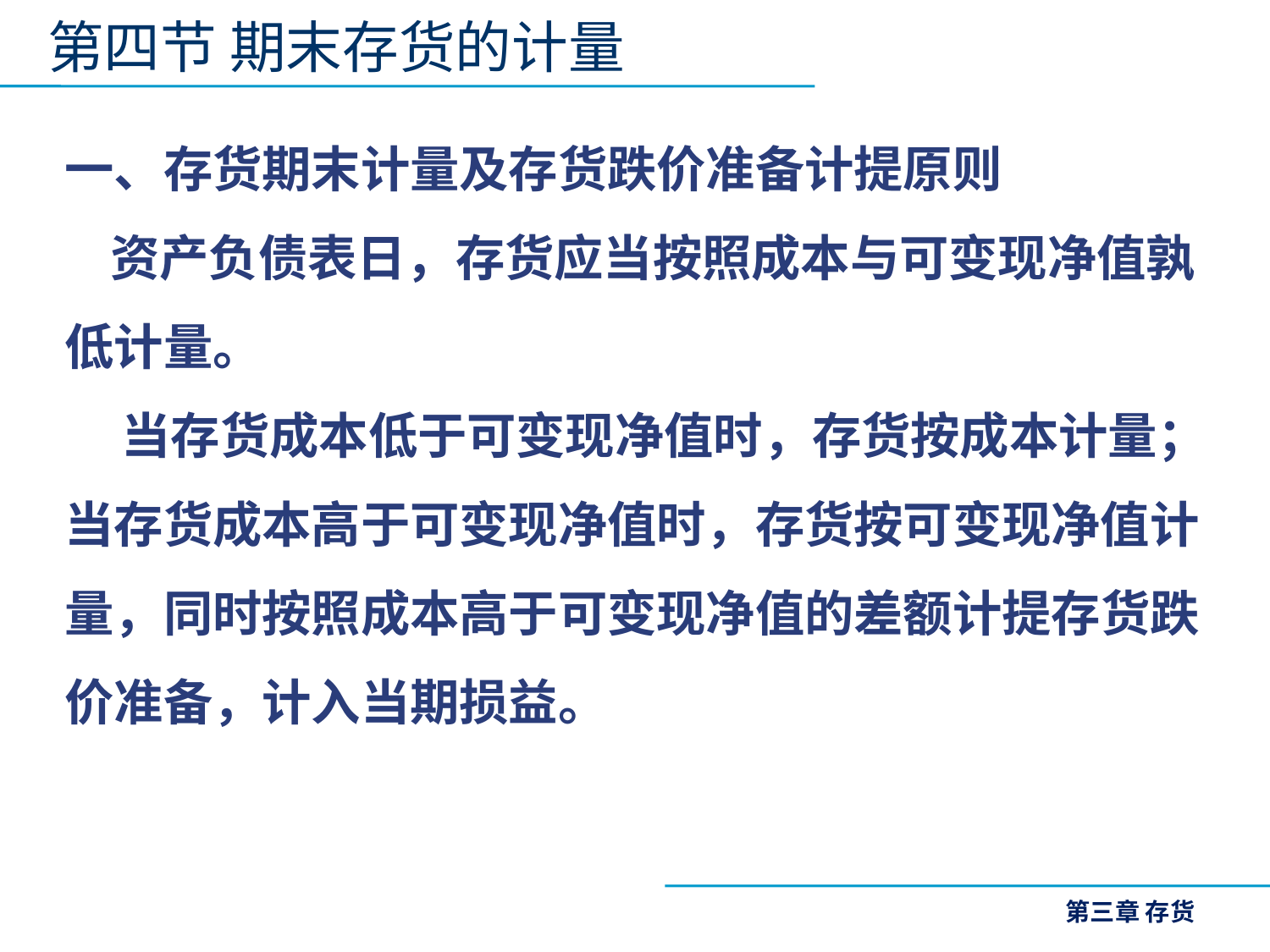

第四节 期末存货的计量
一、存货期末计量及存货跌价准备计提原则
   资产负债表日，存货应当按照成本与可变现净值孰低计量。
    当存货成本低于可变现净值时，存货按成本计量；当存货成本高于可变现净值时，存货按可变现净值计量，同时按照成本高于可变现净值的差额计提存货跌价准备，计入当期损益。